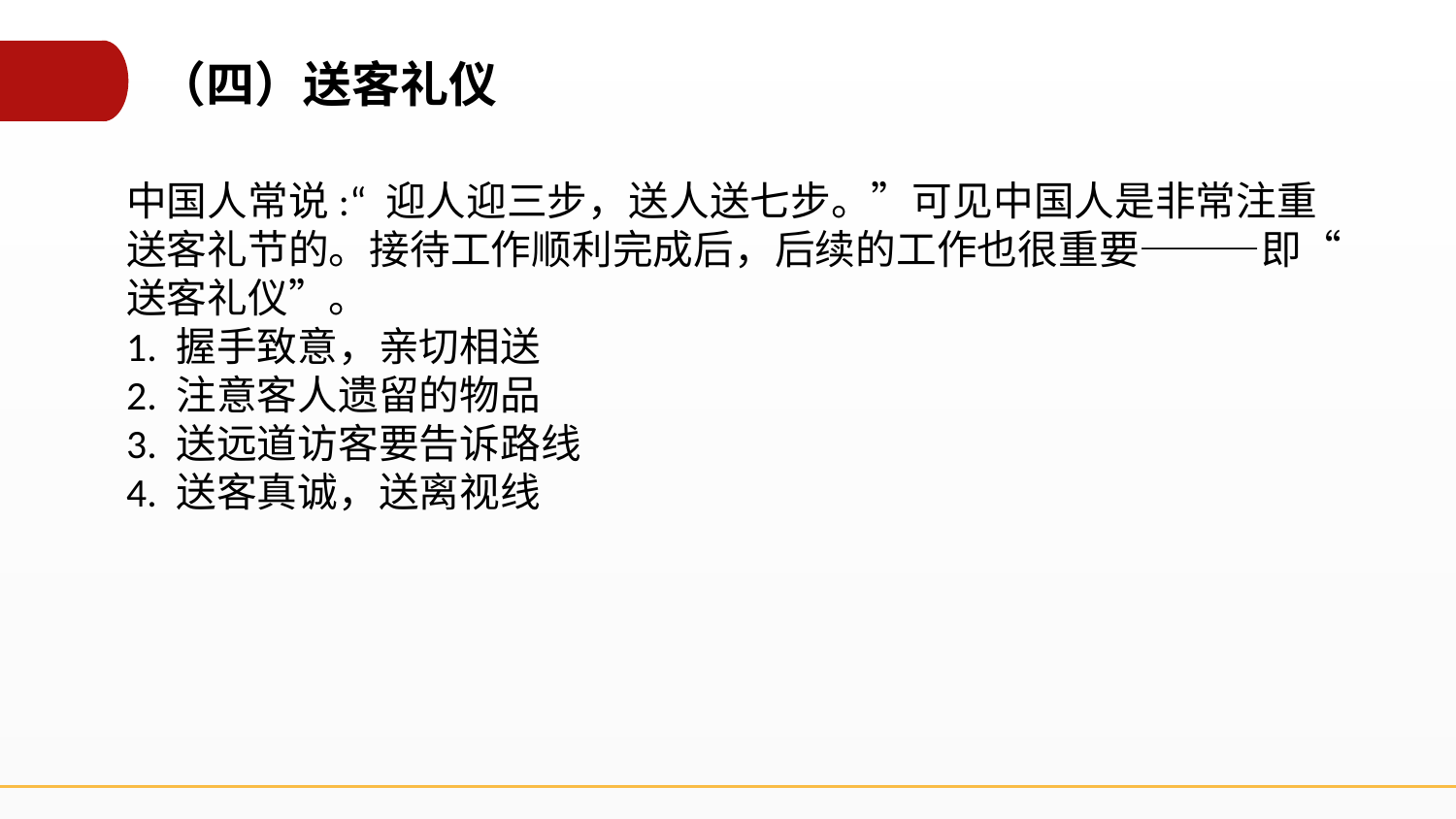

（四）送客礼仪
中国人常说:“ 迎人迎三步，送人送七步。”可见中国人是非常注重送客礼节的。接待工作顺利完成后，后续的工作也很重要———即“ 送客礼仪”。
1. 握手致意，亲切相送
2. 注意客人遗留的物品
3. 送远道访客要告诉路线
4. 送客真诚，送离视线